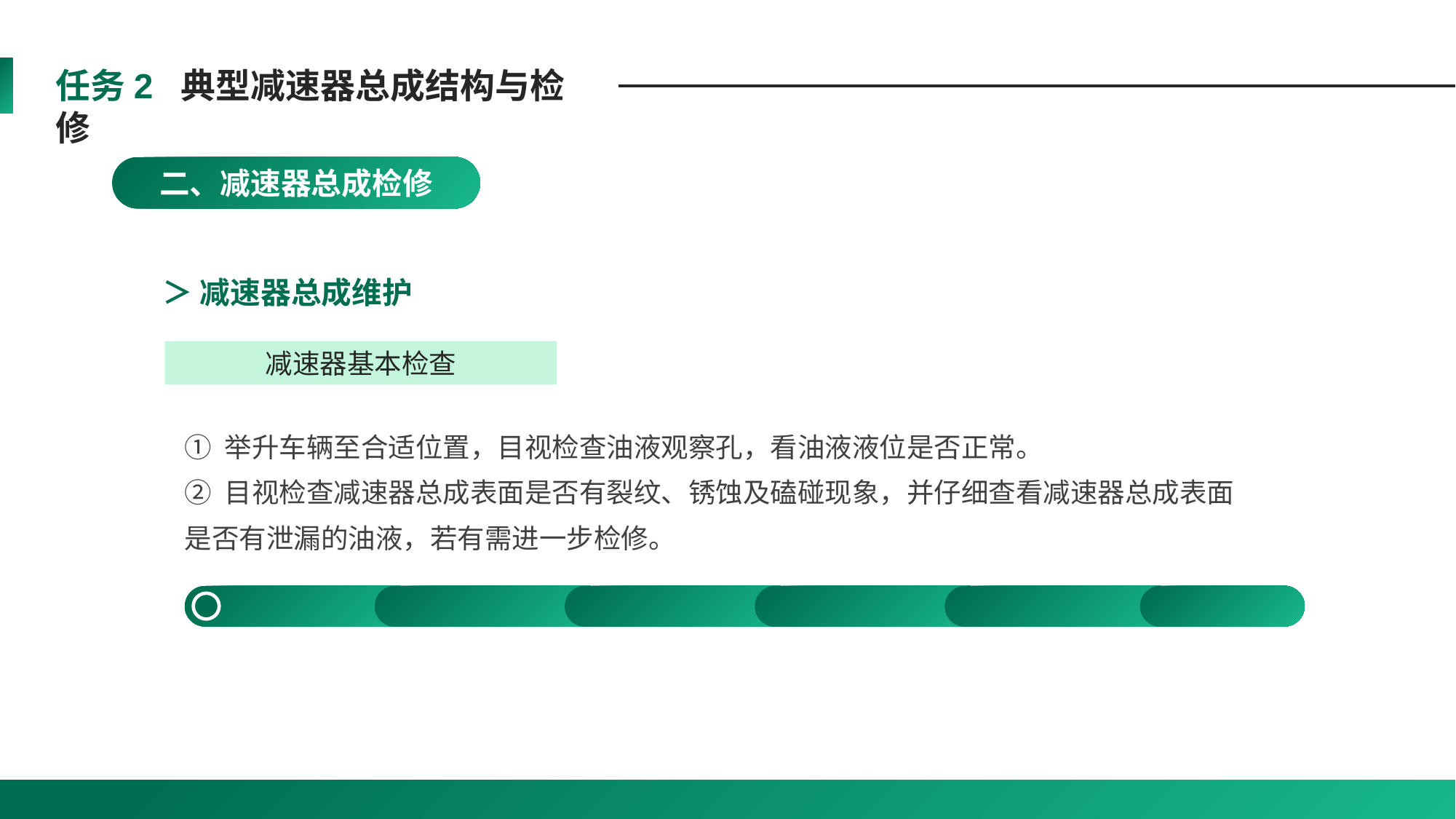

任务2  典型减速器总成结构与检修
二、减速器总成检修
＞ 减速器总成维护
减速器基本检查
① 举升车辆至合适位置，目视检查油液观察孔，看油液液位是否正常。
② 目视检查减速器总成表面是否有裂纹、锈蚀及磕碰现象，并仔细查看减速器总成表面是否有泄漏的油液，若有需进一步检修。